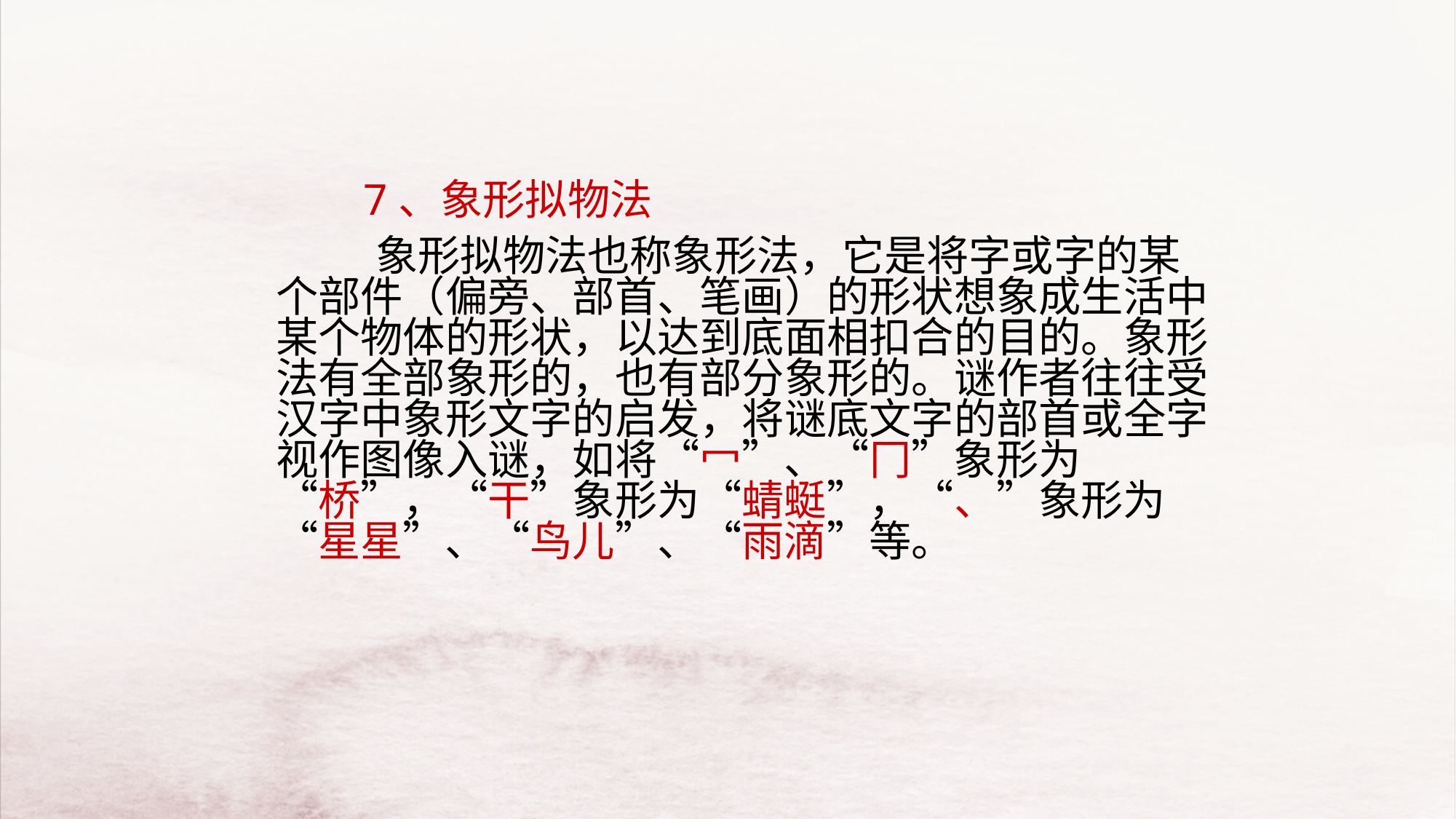

7、象形拟物法
　　　象形拟物法也称象形法，它是将字或字的某个部件（偏旁、部首、笔画）的形状想象成生活中某个物体的形状，以达到底面相扣合的目的。象形法有全部象形的，也有部分象形的。谜作者往往受汉字中象形文字的启发，将谜底文字的部首或全字视作图像入谜，如将“冖”、“冂”象形为“桥”，“干”象形为“蜻蜓”，“、”象形为“星星”、“鸟儿”、“雨滴”等。